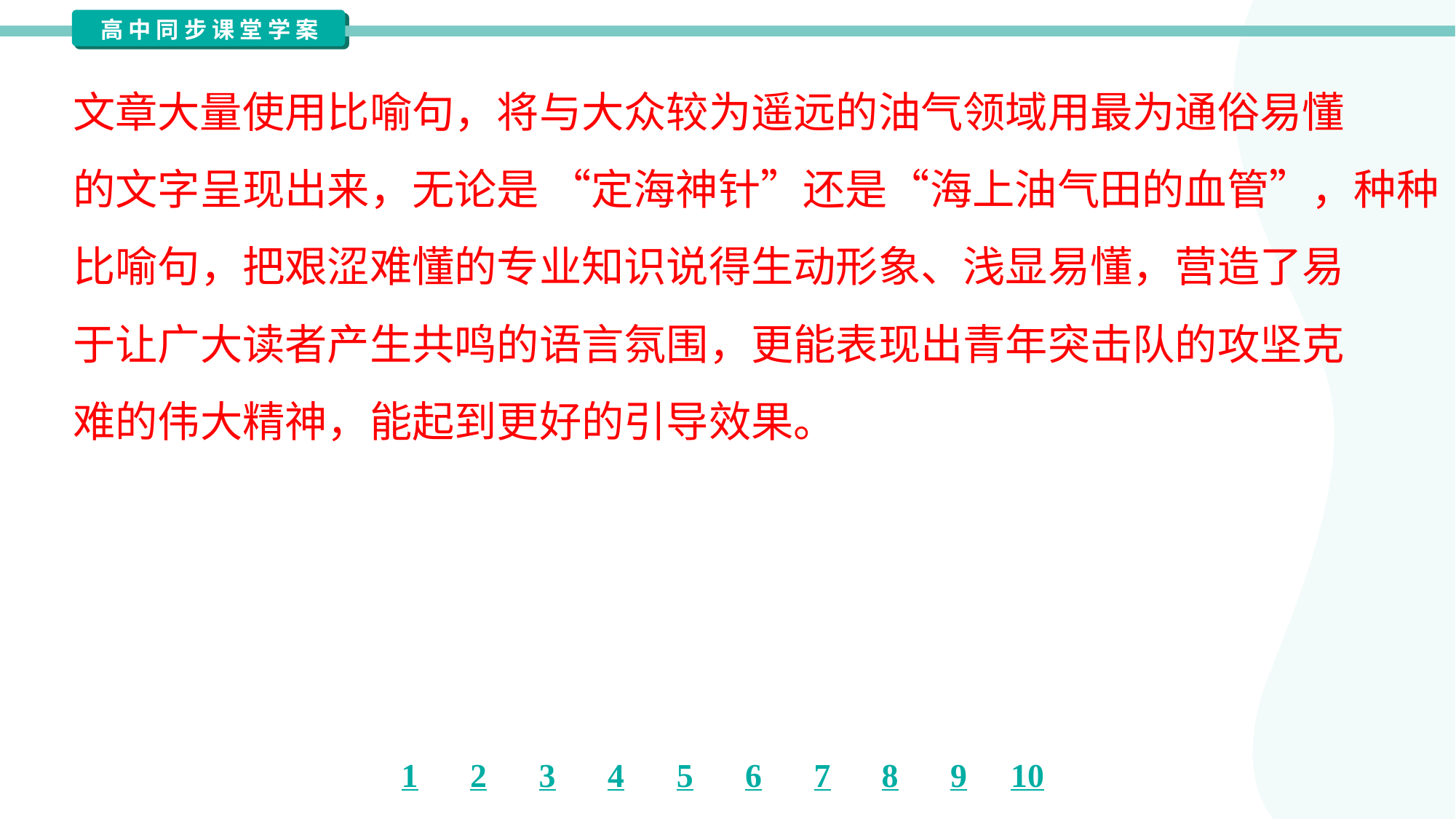

文章大量使用比喻句，将与大众较为遥远的油气领域用最为通俗易懂
的文字呈现出来，无论是 “定海神针”还是“海上油气田的血管”，种种
比喻句，把艰涩难懂的专业知识说得生动形象、浅显易懂，营造了易
于让广大读者产生共鸣的语言氛围，更能表现出青年突击队的攻坚克
难的伟大精神，能起到更好的引导效果。